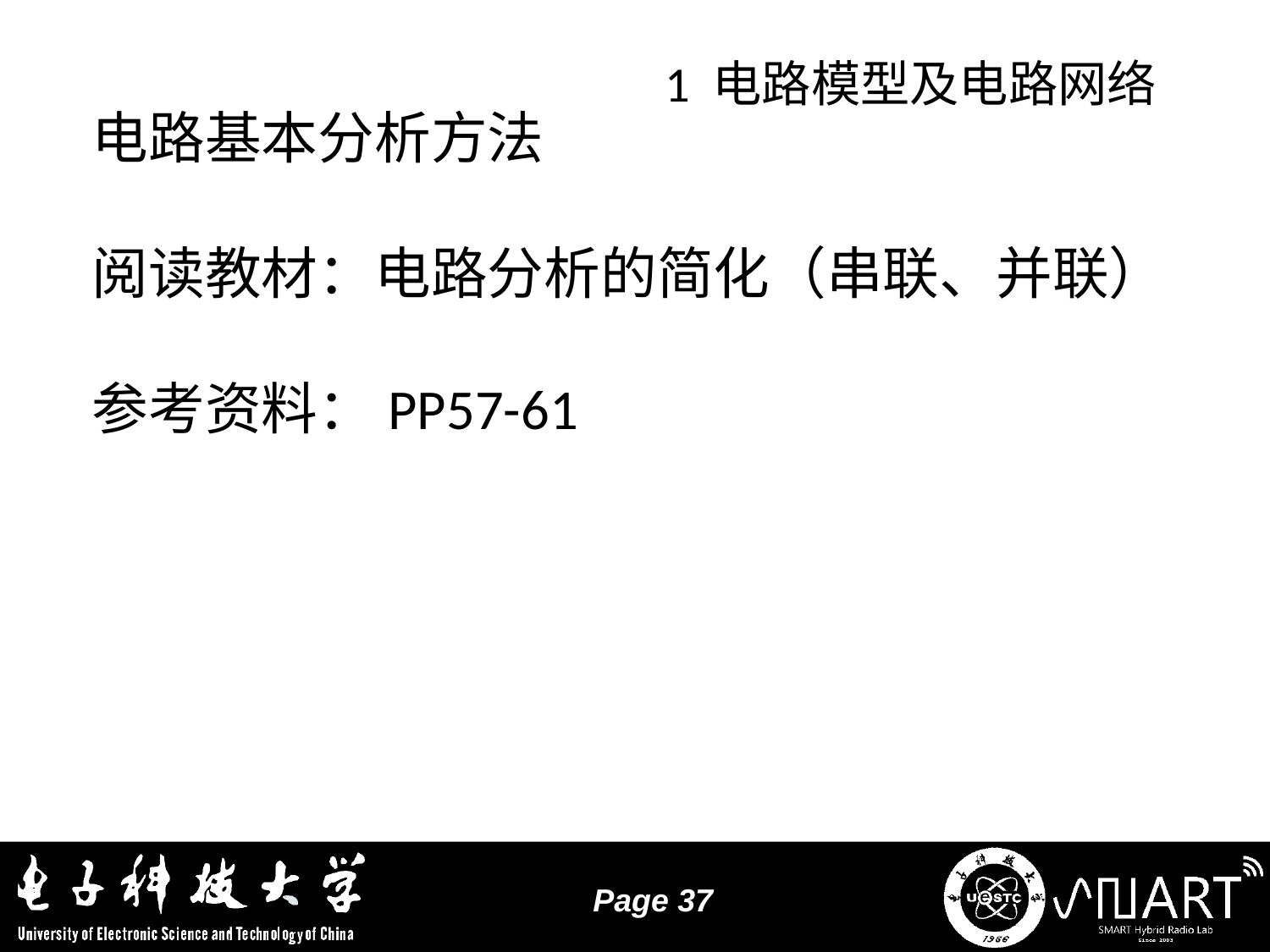

1 电路模型及电路网络
电路基本分析方法

阅读教材：电路分析的简化（串联、并联）

参考资料：PP57-61